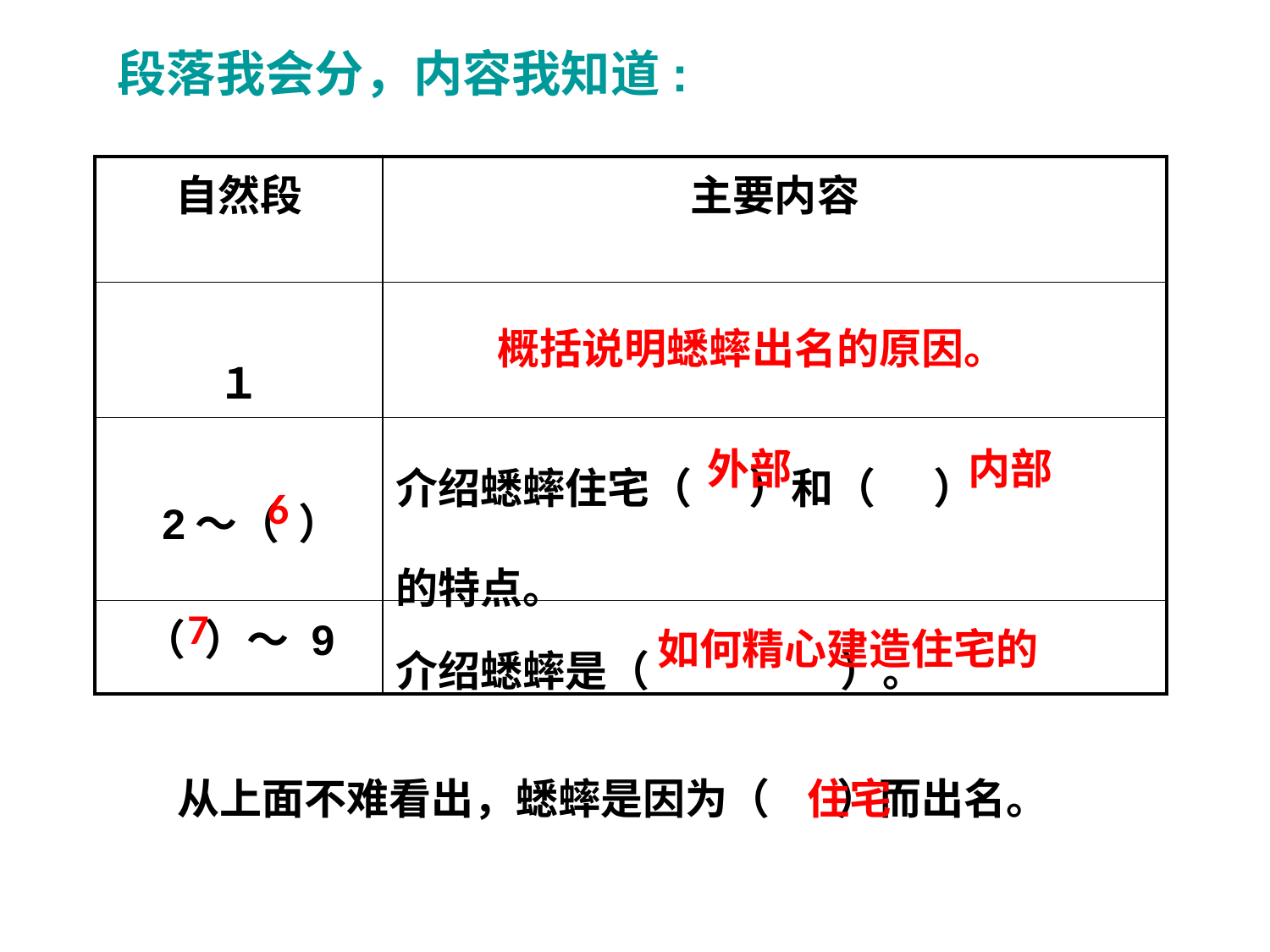

段落我会分，内容我知道:
| 自然段 | 主要内容 |
| --- | --- |
| １ |  |
| 2～（ ） | 介绍蟋蟀住宅（ ）和（ ） 的特点。 |
| （ ）～ 9 | 介绍蟋蟀是（ ）。 |
概括说明蟋蟀出名的原因。
外部
内部
6
7
如何精心建造住宅的

从上面不难看出，蟋蟀是因为（       ）而出名。
住宅